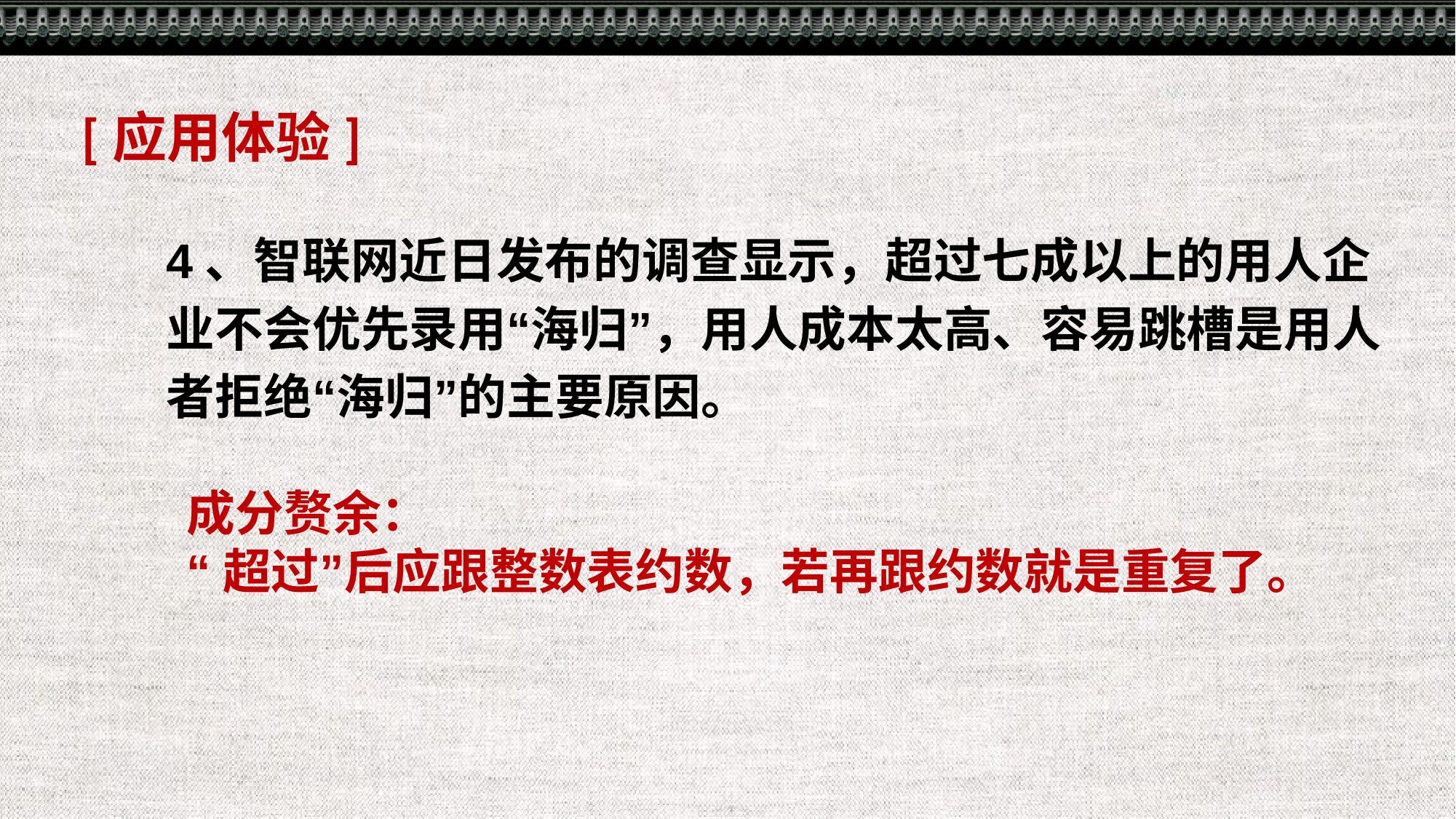

[应用体验]
4、智联网近日发布的调查显示，超过七成以上的用人企业不会优先录用“海归”，用人成本太高、容易跳槽是用人者拒绝“海归”的主要原因。
成分赘余：
“超过”后应跟整数表约数，若再跟约数就是重复了。